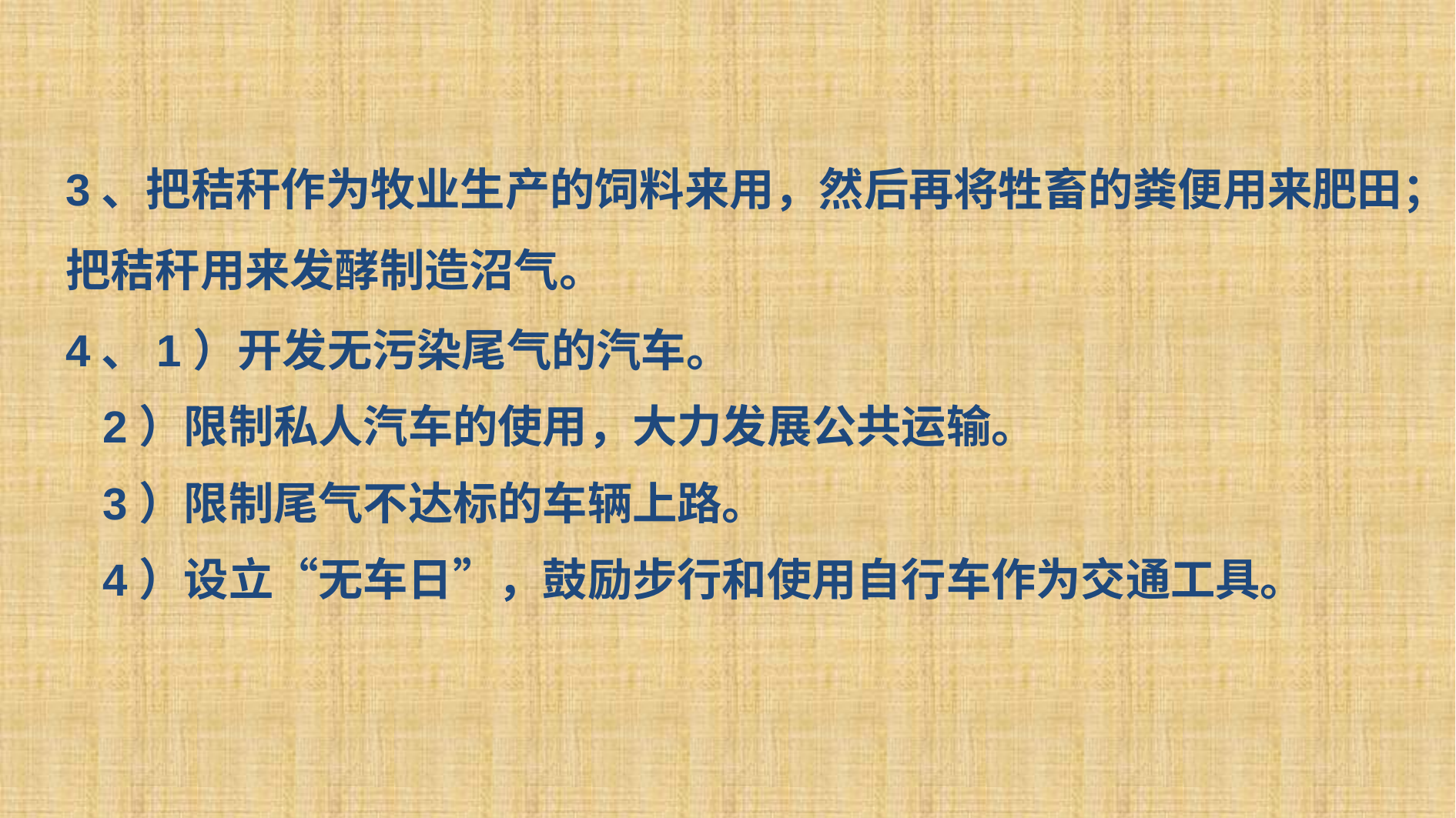

3、把秸秆作为牧业生产的饲料来用，然后再将牲畜的粪便用来肥田；把秸秆用来发酵制造沼气。
4、1）开发无污染尾气的汽车。
   2）限制私人汽车的使用，大力发展公共运输。
   3）限制尾气不达标的车辆上路。
   4）设立“无车日”，鼓励步行和使用自行车作为交通工具。